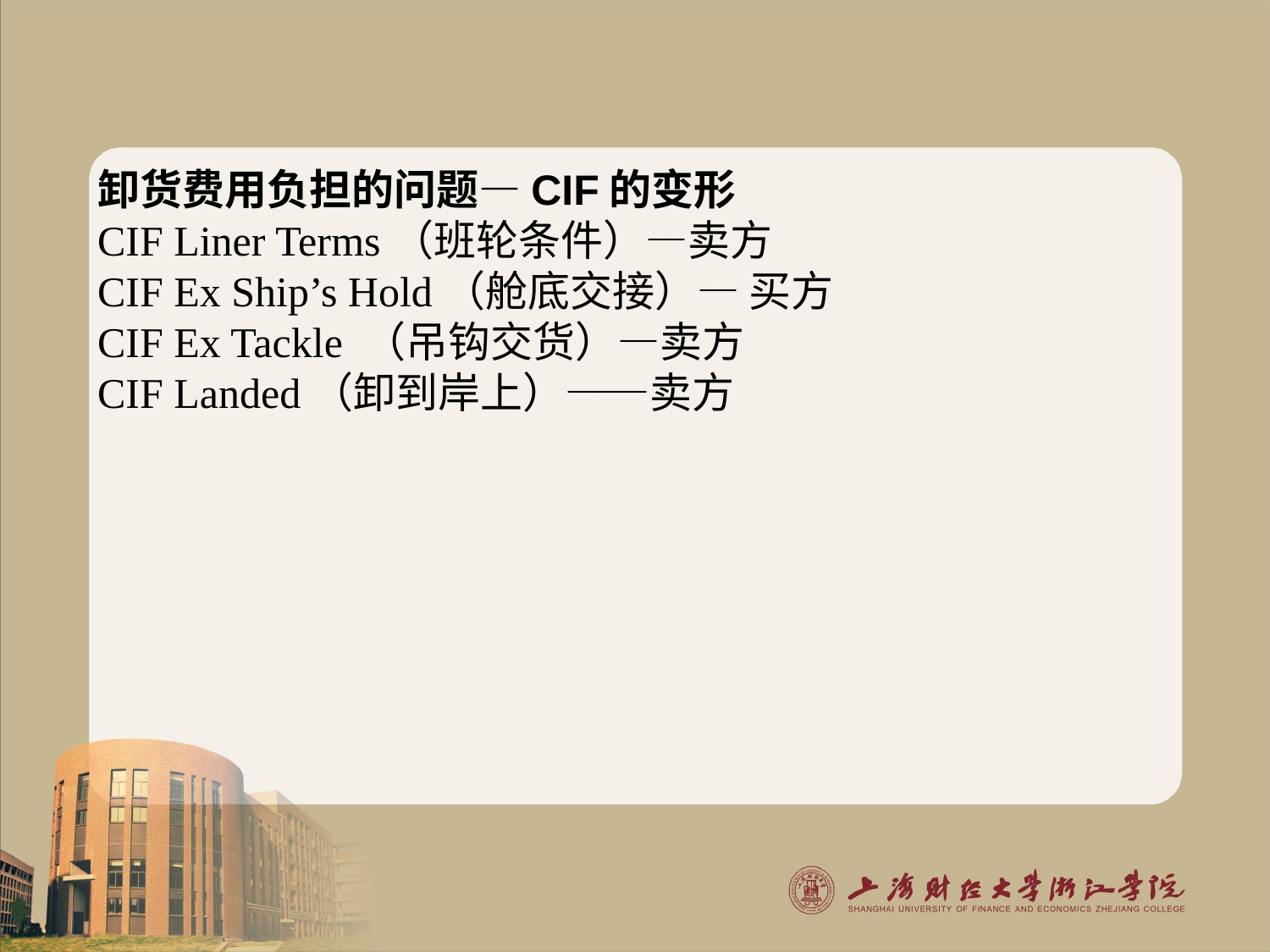

卸货费用负担的问题—CIF的变形
CIF Liner Terms（班轮条件）—卖方
CIF Ex Ship’s Hold（舱底交接）— 买方
CIF Ex Tackle （吊钩交货）—卖方
CIF Landed（卸到岸上）——卖方